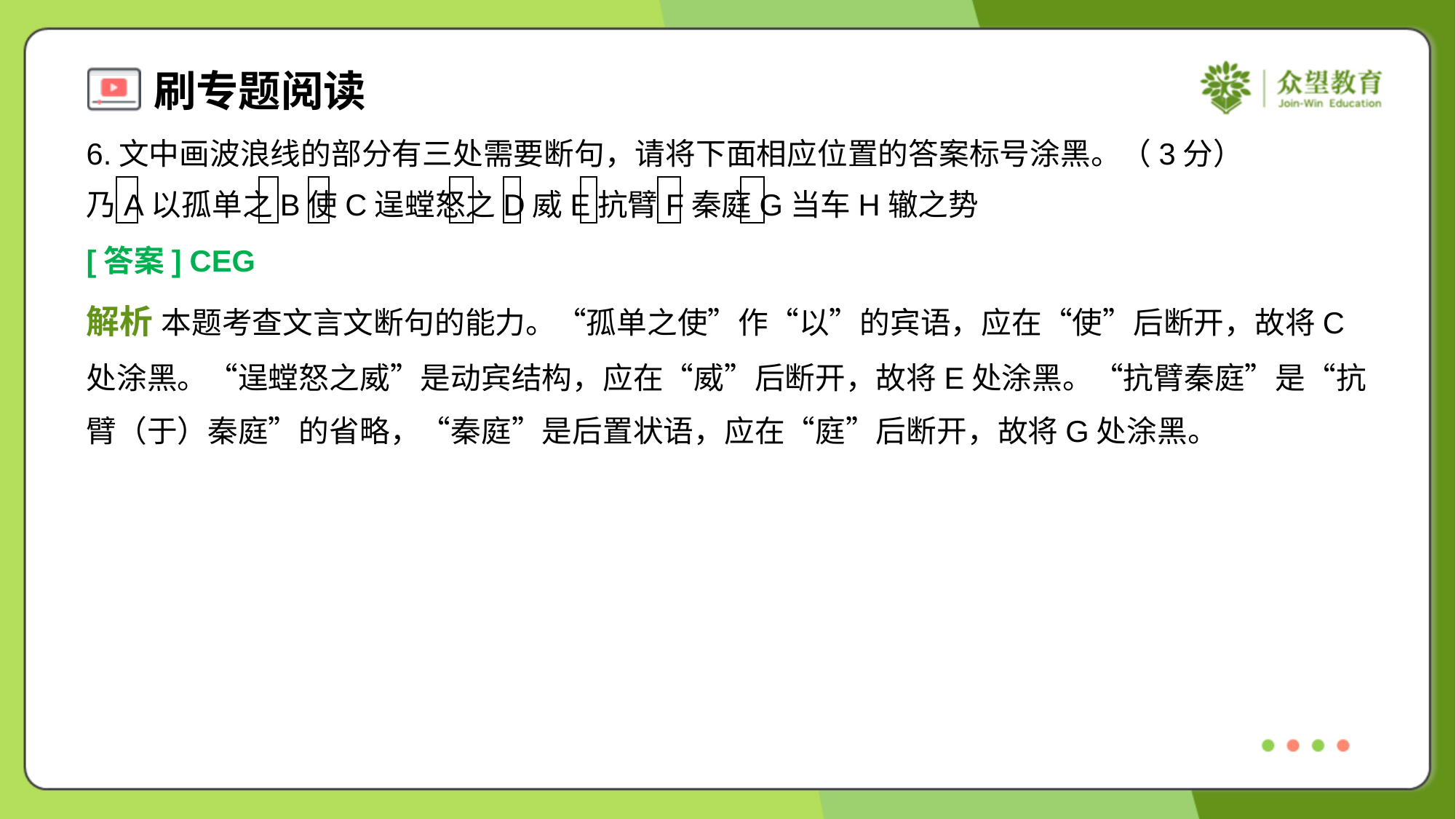

6.文中画波浪线的部分有三处需要断句，请将下面相应位置的答案标号涂黑。（3分）
乃A以孤单之B使C逞螳怒之D威E抗臂F秦庭G当车H辙之势

[答案] CEG
解析 本题考查文言文断句的能力。“孤单之使”作“以”的宾语，应在“使”后断开，故将C
处涂黑。“逞螳怒之威”是动宾结构，应在“威”后断开，故将E处涂黑。“抗臂秦庭”是“抗
臂（于）秦庭”的省略，“秦庭”是后置状语，应在“庭”后断开，故将G处涂黑。